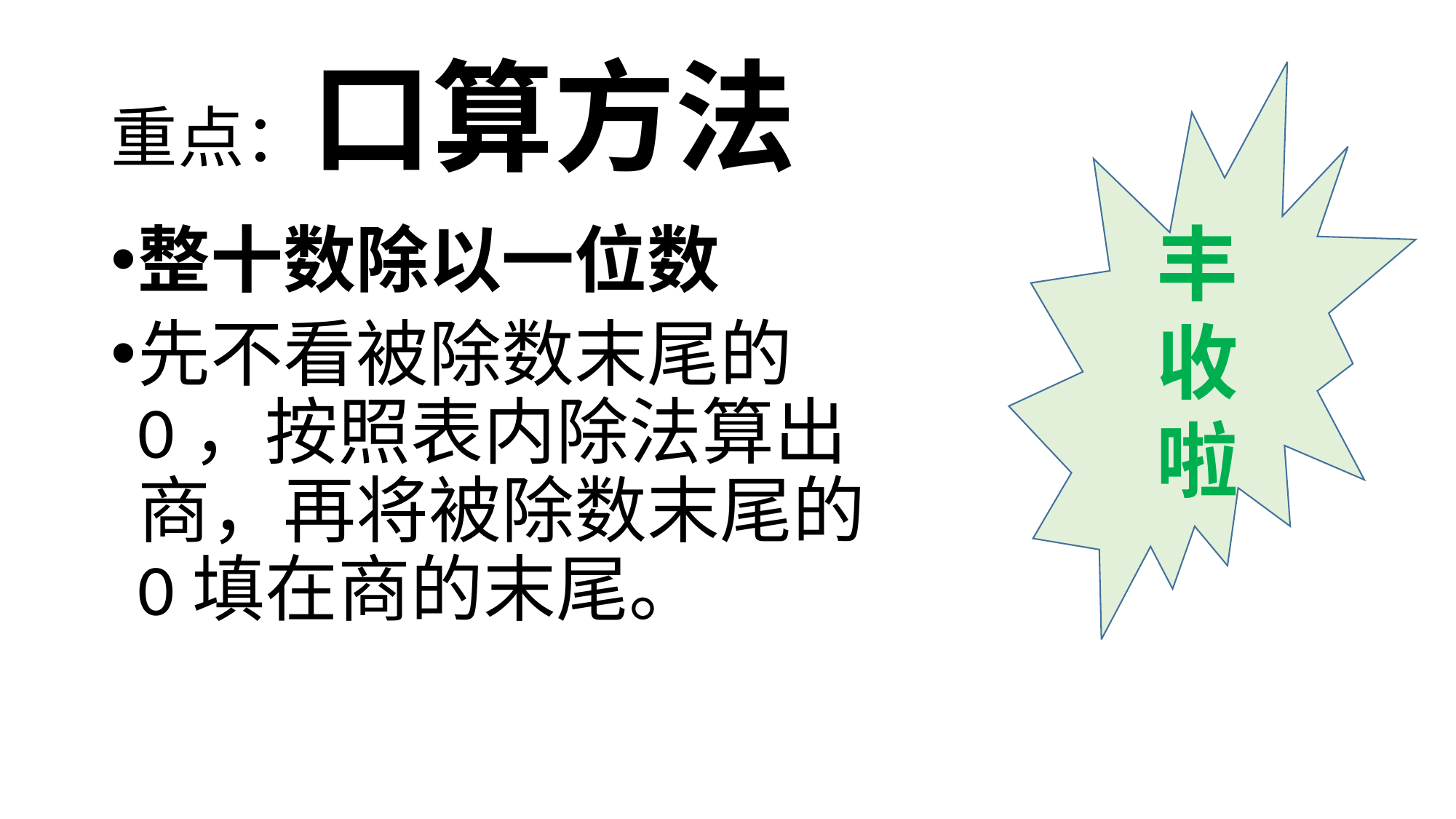

# 重点：口算方法
丰
收
啦
整十数除以一位数
先不看被除数末尾的 0，按照表内除法算出商，再将被除数末尾的0填在商的末尾。